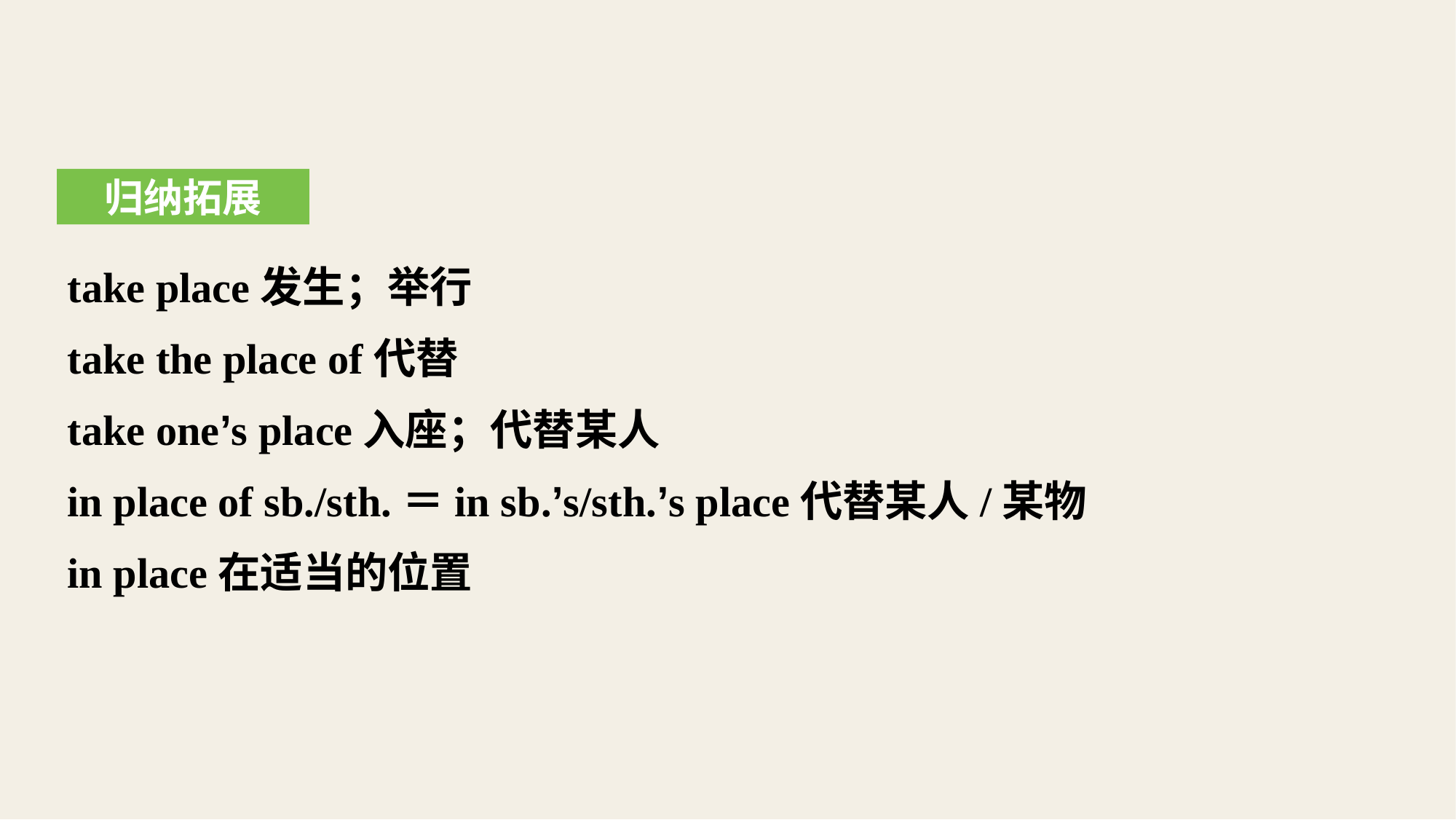

归纳拓展
take place发生；举行
take the place of代替
take one’s place入座；代替某人
in place of sb./sth.＝in sb.’s/sth.’s place代替某人/某物
in place在适当的位置